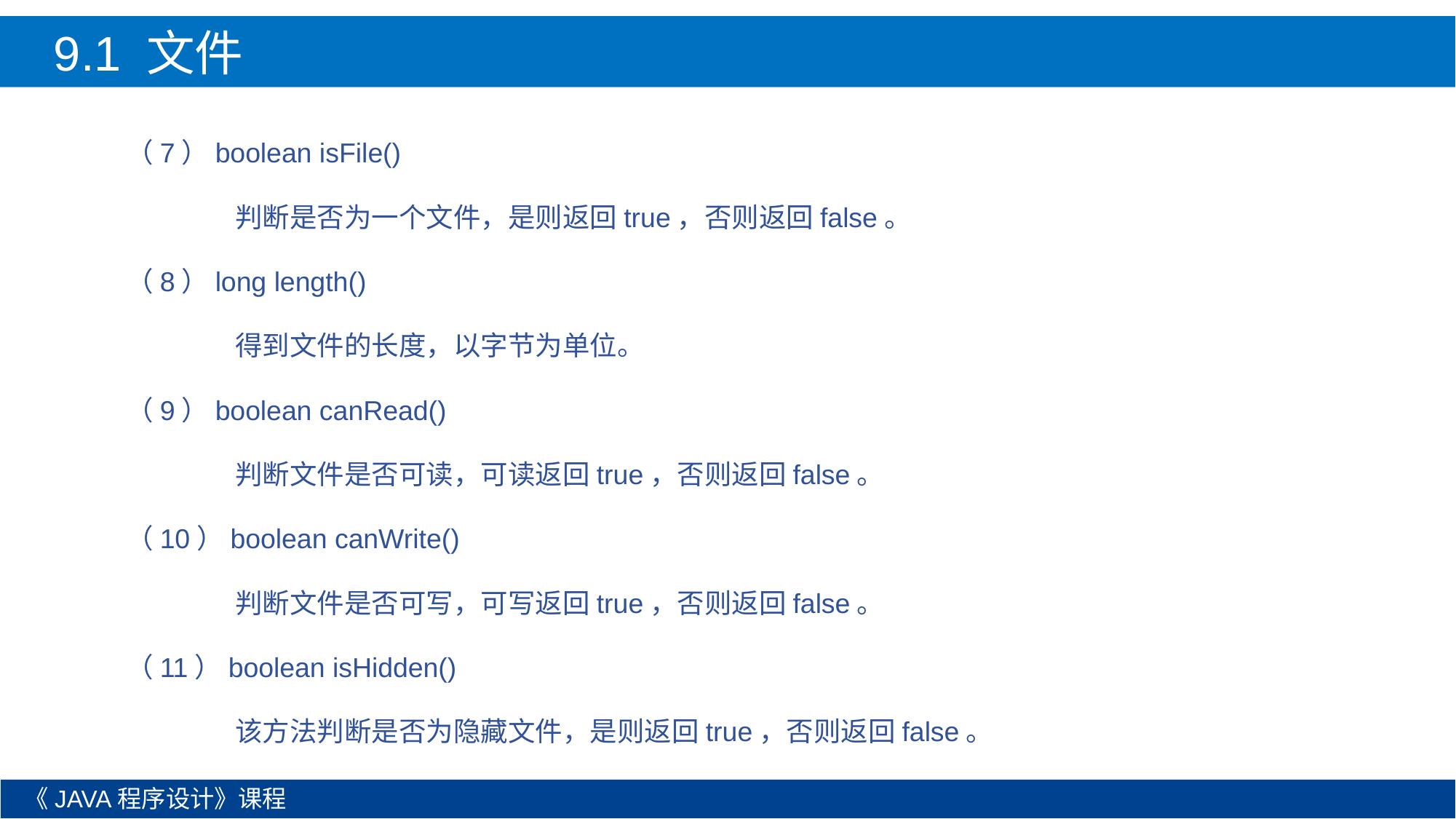

9.1 文件
（7）boolean isFile()
	判断是否为一个文件，是则返回true，否则返回false。
（8）long length()
	得到文件的长度，以字节为单位。
（9）boolean canRead()
	判断文件是否可读，可读返回true，否则返回false。
（10）boolean canWrite()
	判断文件是否可写，可写返回true，否则返回false。
（11）boolean isHidden()
	该方法判断是否为隐藏文件，是则返回true，否则返回false。
《JAVA程序设计》课程